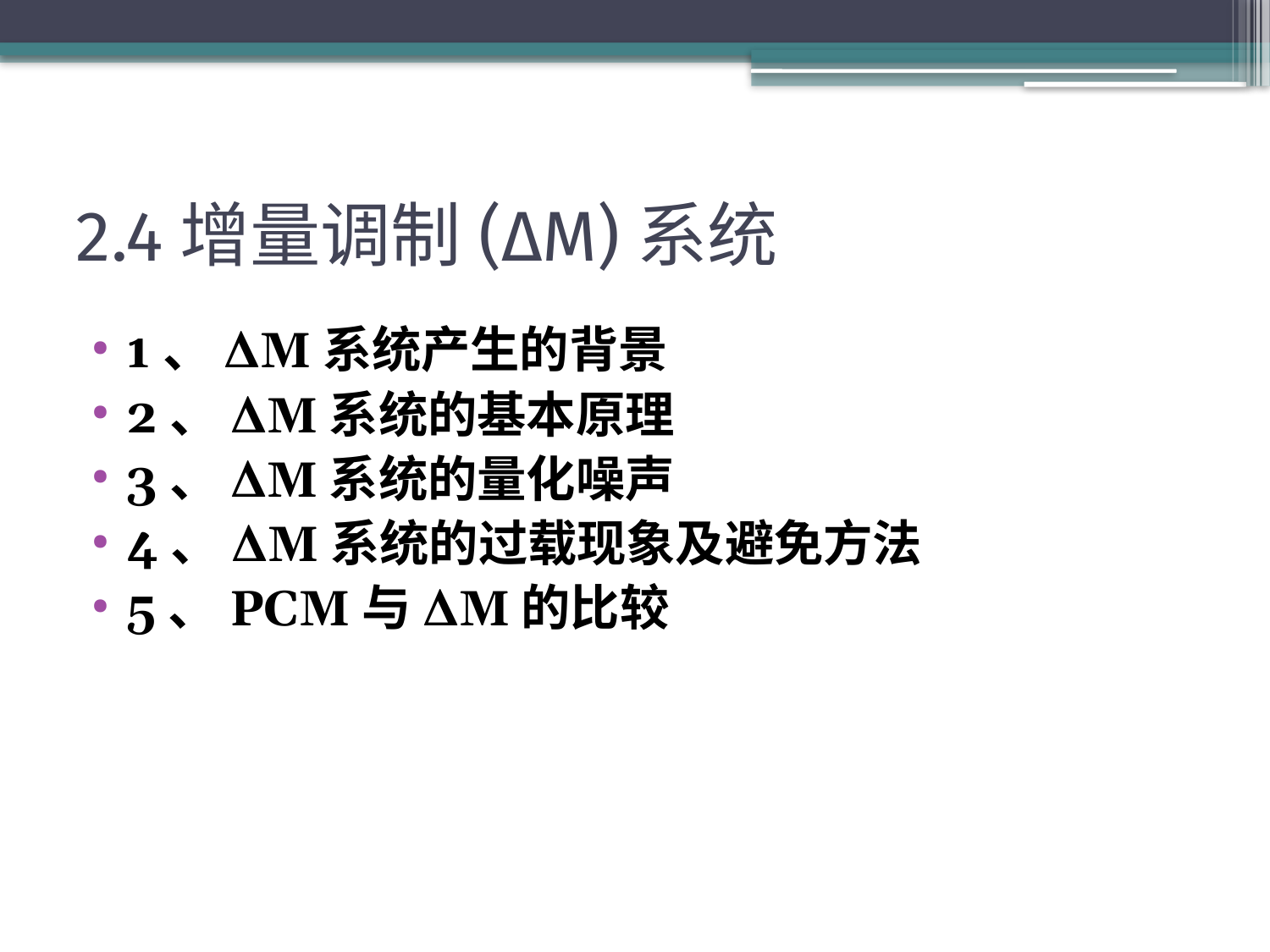

# 2.4增量调制(ΔM)系统
1、ΔM系统产生的背景
2、ΔM系统的基本原理
3、ΔM系统的量化噪声
4、ΔM系统的过载现象及避免方法
5、PCM与ΔM的比较